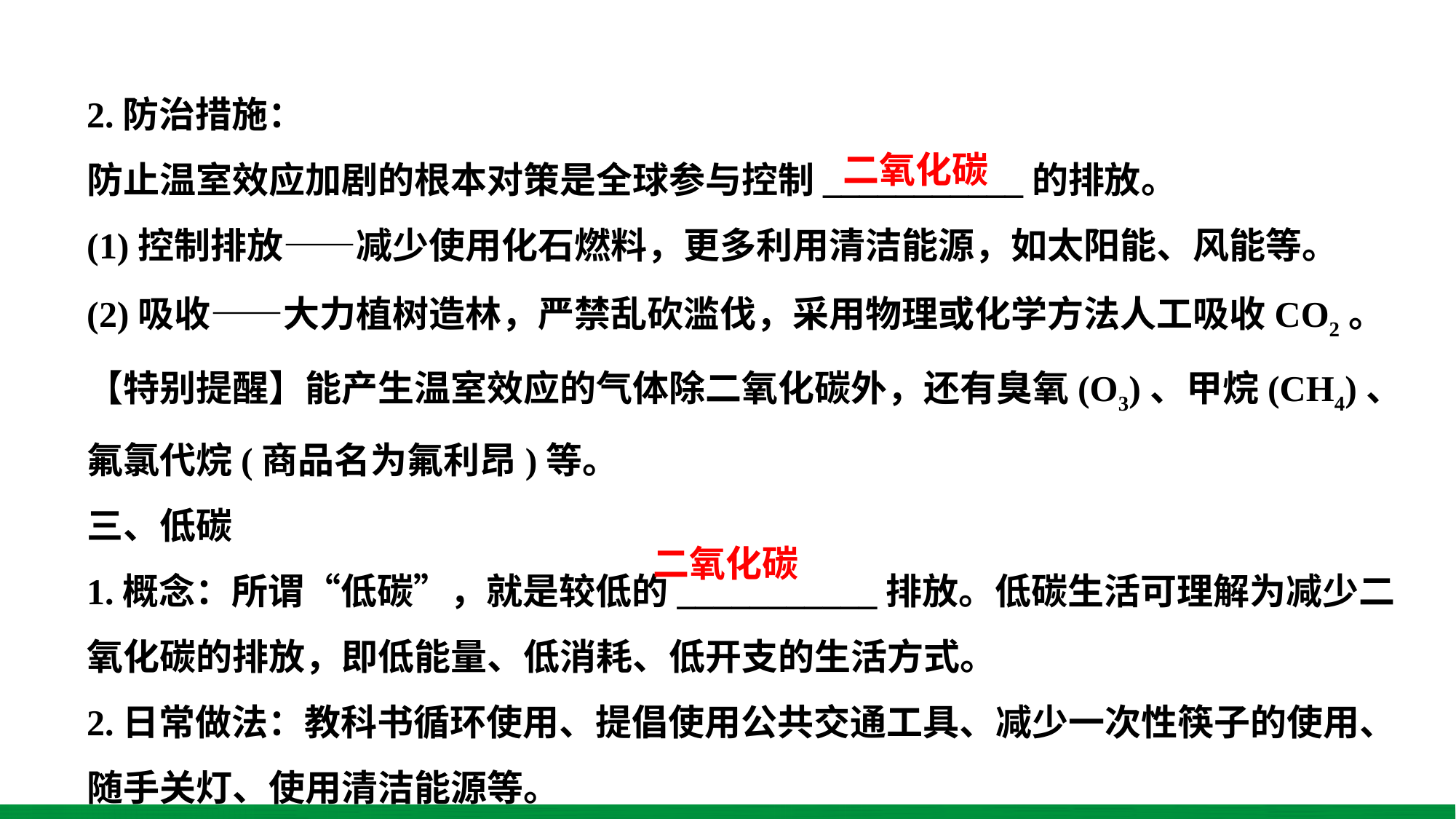

2.防治措施：
防止温室效应加剧的根本对策是全球参与控制___________的排放。
(1)控制排放——减少使用化石燃料，更多利用清洁能源，如太阳能、风能等。
(2)吸收——大力植树造林，严禁乱砍滥伐，采用物理或化学方法人工吸收CO2。
【特别提醒】能产生温室效应的气体除二氧化碳外，还有臭氧(O3)、甲烷(CH4)、氟氯代烷(商品名为氟利昂)等。
三、低碳
1.概念：所谓“低碳”，就是较低的___________排放。低碳生活可理解为减少二氧化碳的排放，即低能量、低消耗、低开支的生活方式。
2.日常做法：教科书循环使用、提倡使用公共交通工具、减少一次性筷子的使用、随手关灯、使用清洁能源等。
二氧化碳
二氧化碳